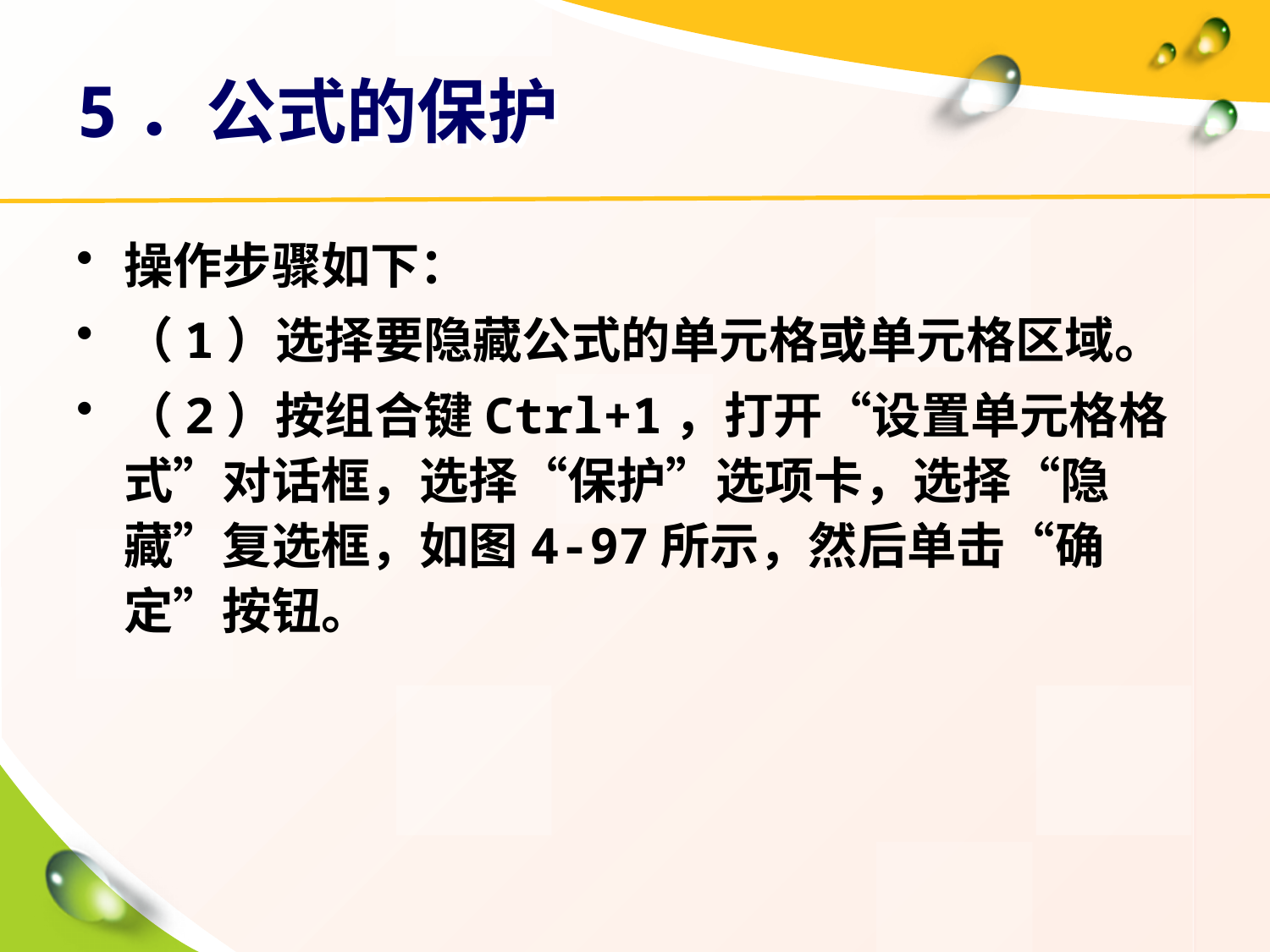

# 5．公式的保护
操作步骤如下：
（1）选择要隐藏公式的单元格或单元格区域。
（2）按组合键Ctrl+1，打开“设置单元格格式”对话框，选择“保护”选项卡，选择“隐藏”复选框，如图4-97所示，然后单击“确定”按钮。